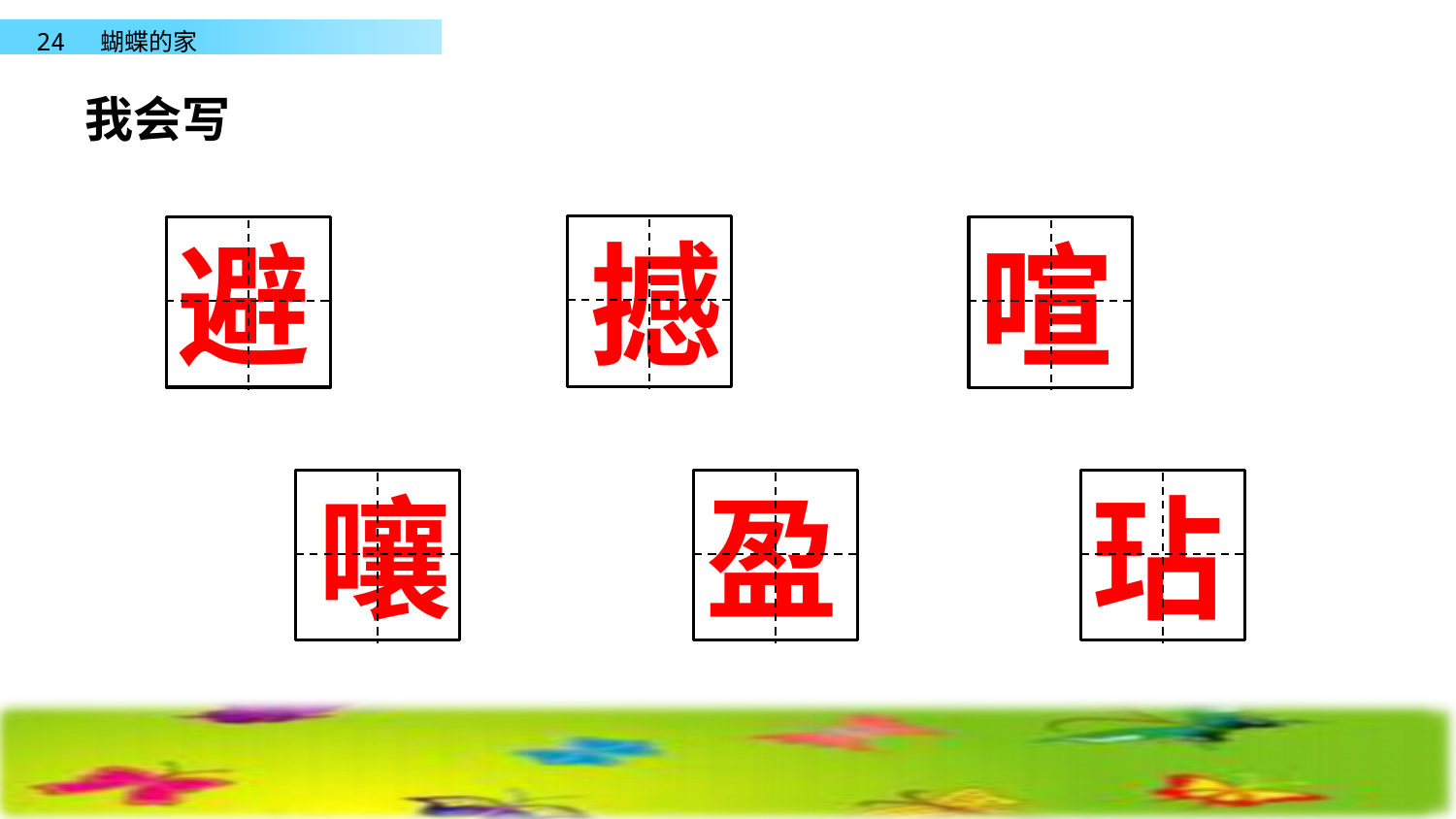

我会写

避
撼
喧

嚷
盈
玷